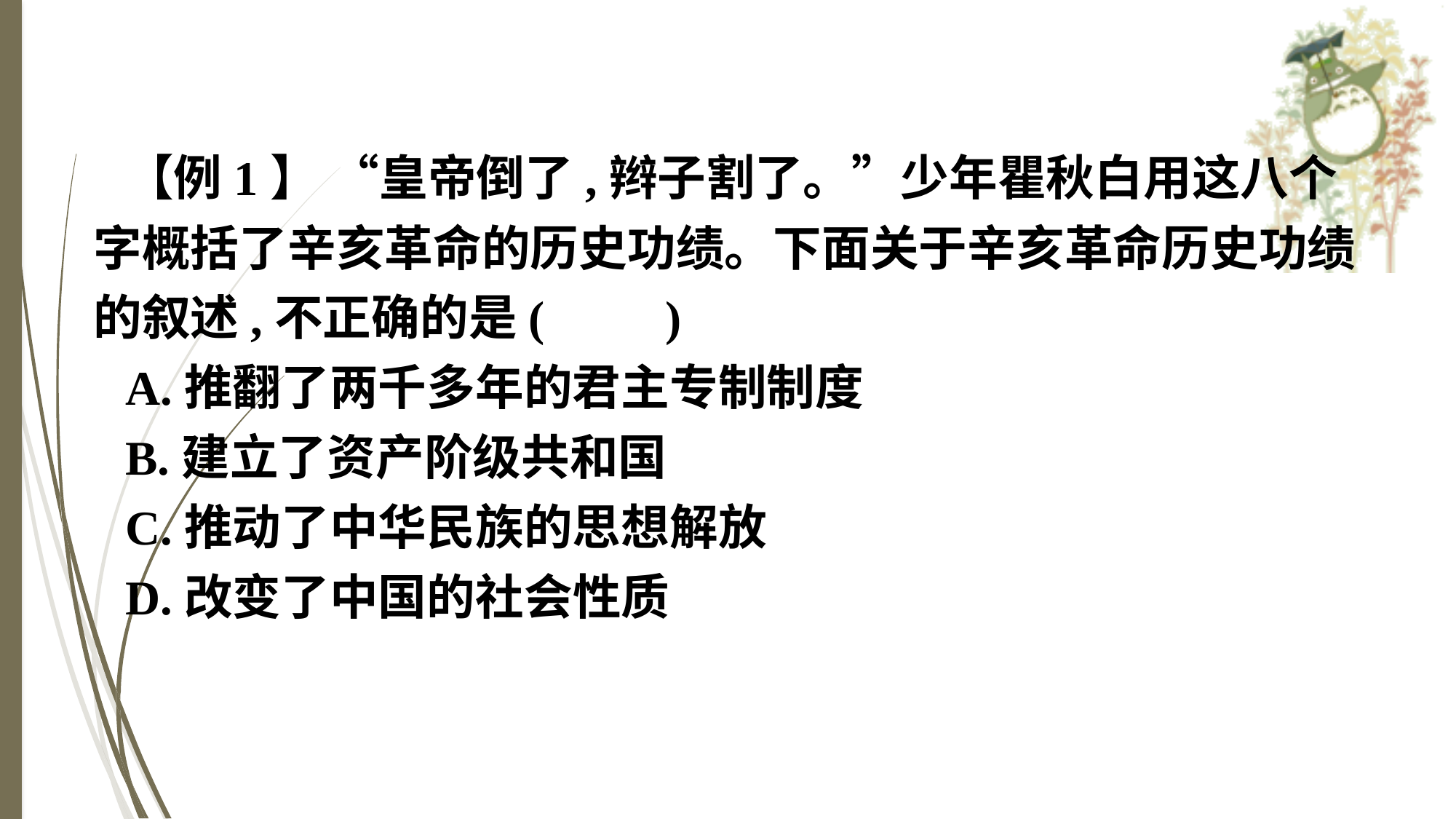

【例1】 “皇帝倒了,辫子割了。”少年瞿秋白用这八个字概括了辛亥革命的历史功绩。下面关于辛亥革命历史功绩的叙述,不正确的是(　　)
A.推翻了两千多年的君主专制制度
B.建立了资产阶级共和国
C.推动了中华民族的思想解放
D.改变了中国的社会性质